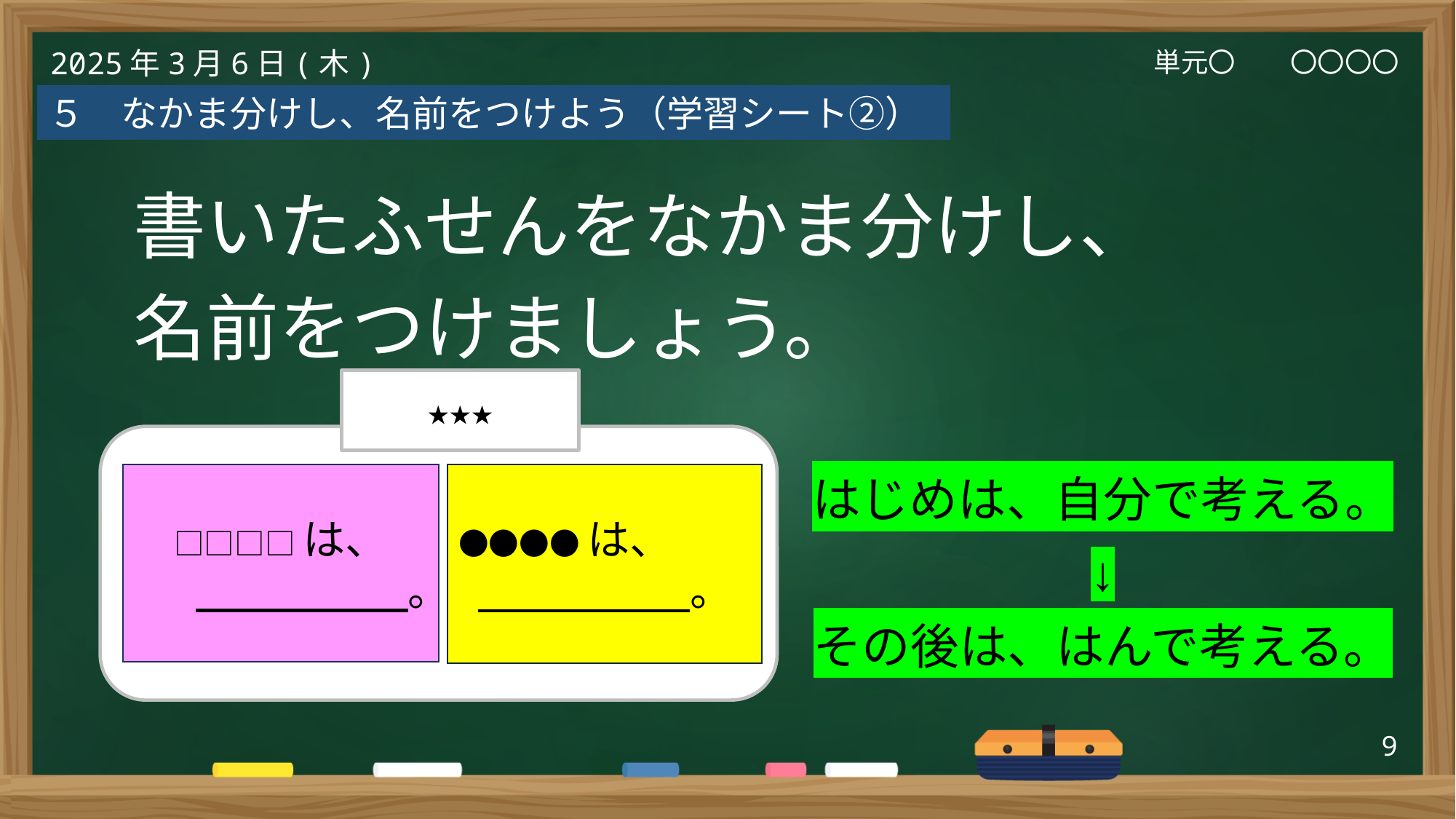

単元〇　　〇〇〇〇
2025年3月6日(木)
５　なかま分けし、名前をつけよう（学習シート②）
書いたふせんをなかま分けし、
名前をつけましょう。
★★★

はじめは、自分で考える。
↓
その後は、はんで考える。
□□□□は、
　　　　　　。
●●●●は、
 　　　　　。
9